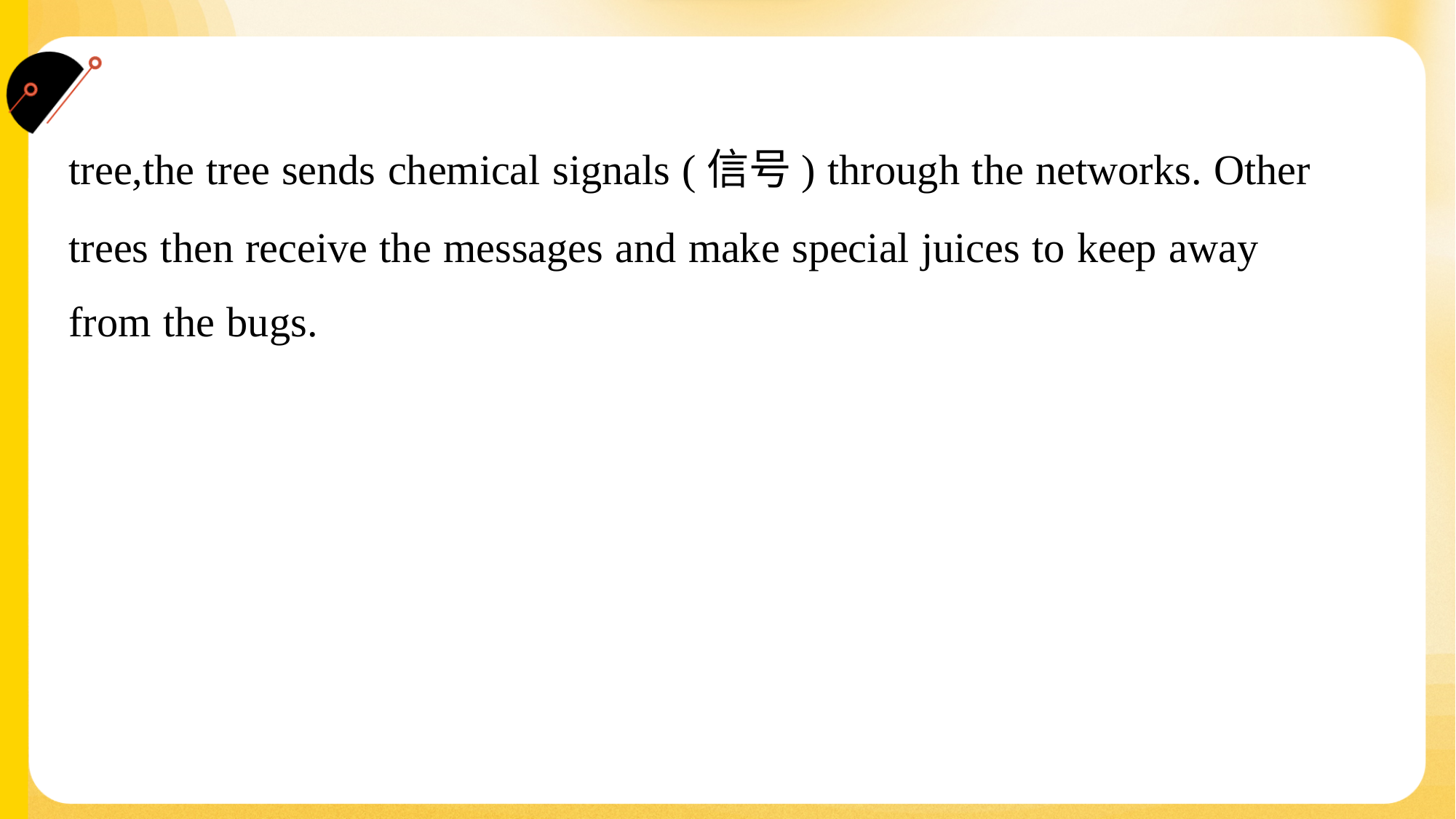

tree,the tree sends chemical signals (信号) through the networks. Other
trees then receive the messages and make special juices to keep away
from the bugs.